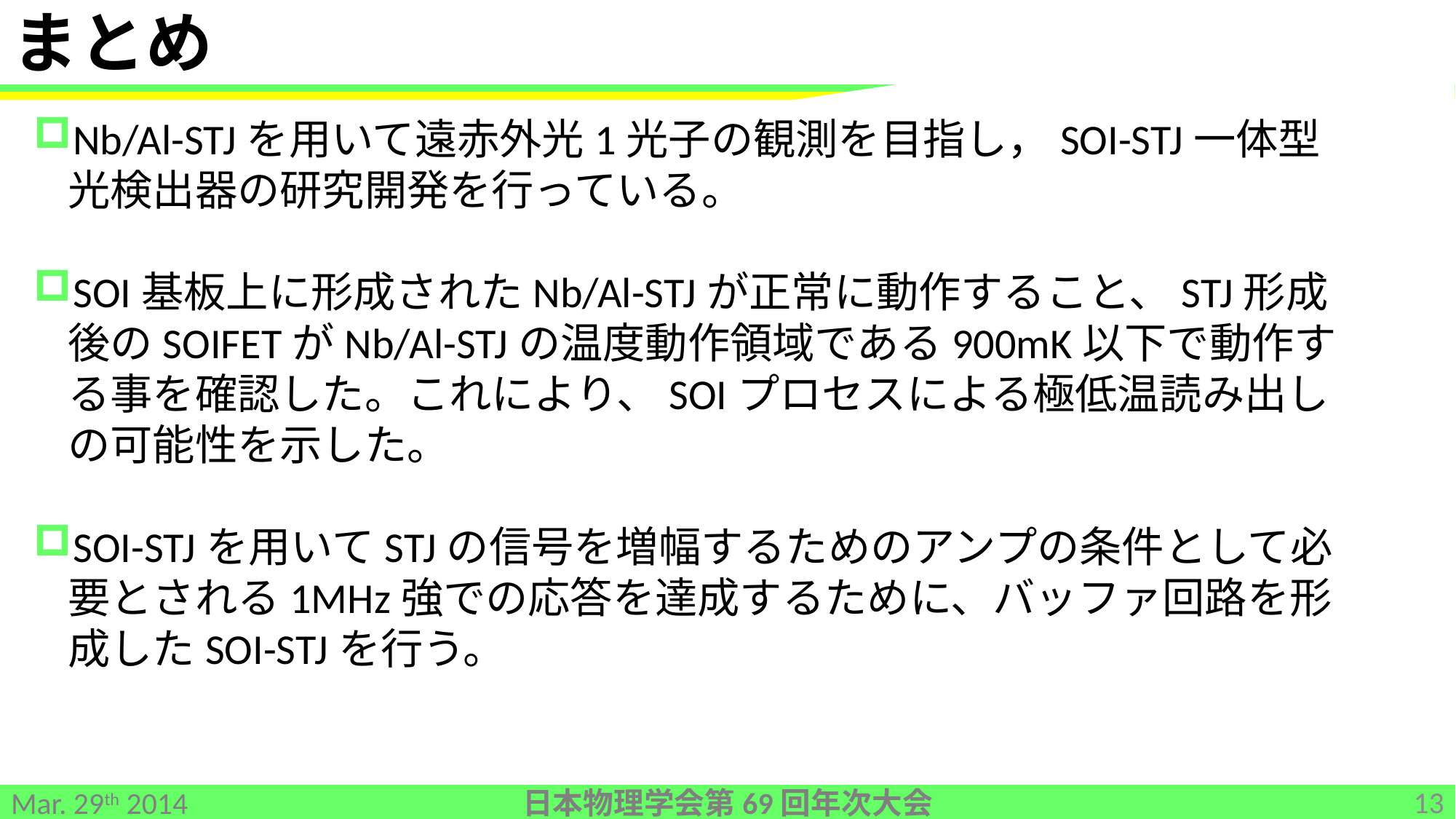

# まとめ

Nb/Al-STJを用いて遠赤外光1光子の観測を目指し，SOI-STJ一体型光検出器の研究開発を行っている。

SOI基板上に形成されたNb/Al-STJが正常に動作すること、STJ形成後のSOIFETがNb/Al-STJの温度動作領域である900mK以下で動作する事を確認した。これにより、SOIプロセスによる極低温読み出しの可能性を示した。

SOI-STJを用いてSTJの信号を増幅するためのアンプの条件として必要とされる1MHz強での応答を達成するために、バッファ回路を形成したSOI-STJを行う。
13
日本物理学会第69回年次大会
Mar. 29th 2014